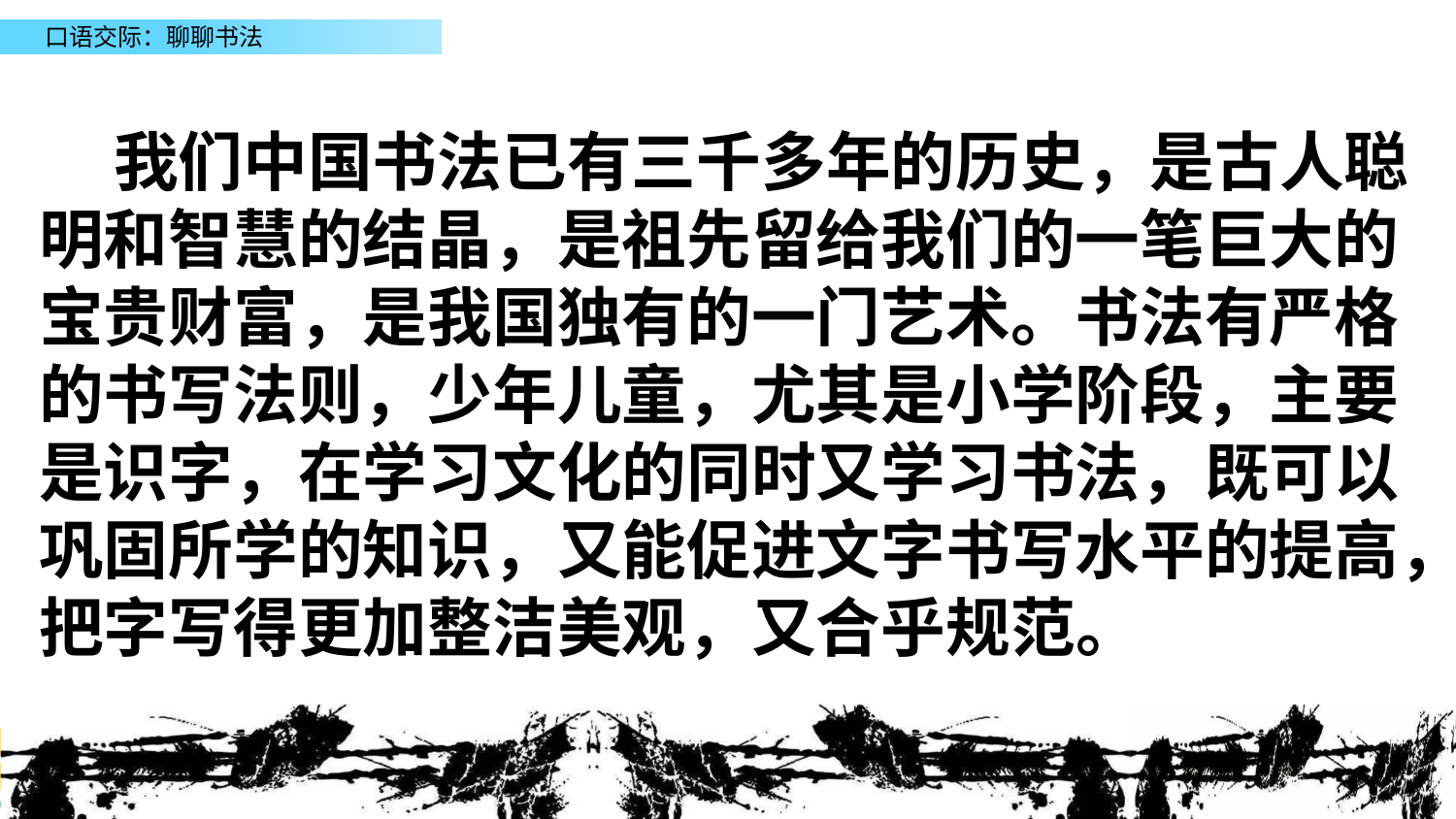

我们中国书法已有三千多年的历史，是古人聪明和智慧的结晶，是祖先留给我们的一笔巨大的宝贵财富，是我国独有的一门艺术。书法有严格的书写法则，少年儿童，尤其是小学阶段，主要是识字，在学习文化的同时又学习书法，既可以巩固所学的知识，又能促进文字书写水平的提高，把字写得更加整洁美观，又合乎规范。